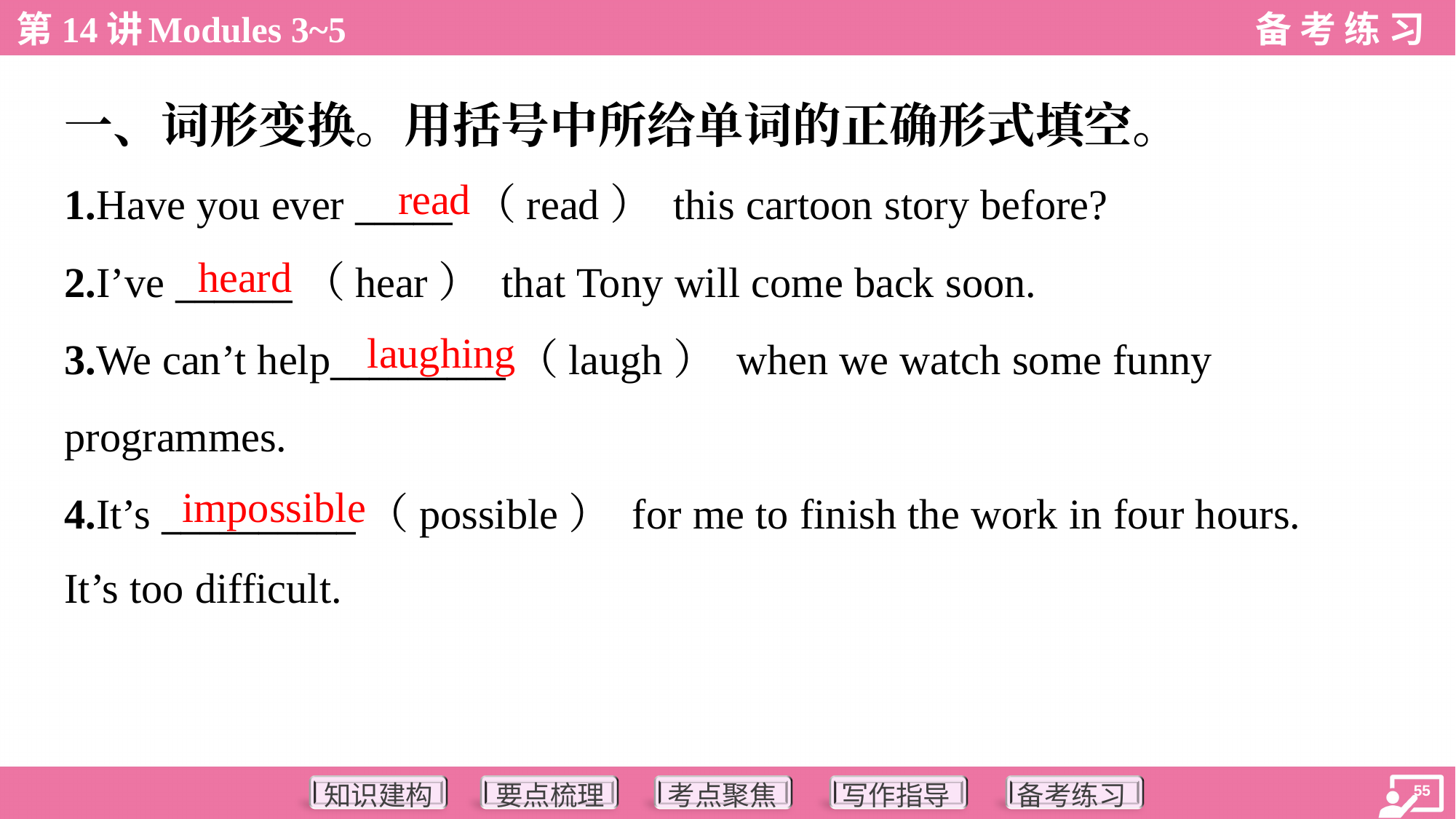

一、词形变换。用括号中所给单词的正确形式填空。
read
1.Have you ever _____ （read） this cartoon story before?
2.I’ve ______（hear） that Tony will come back soon.
3.We can’t help_________（laugh） when we watch some funny
programmes.
4.It’s __________（possible） for me to finish the work in four hours.
It’s too difficult.
heard
laughing
impossible